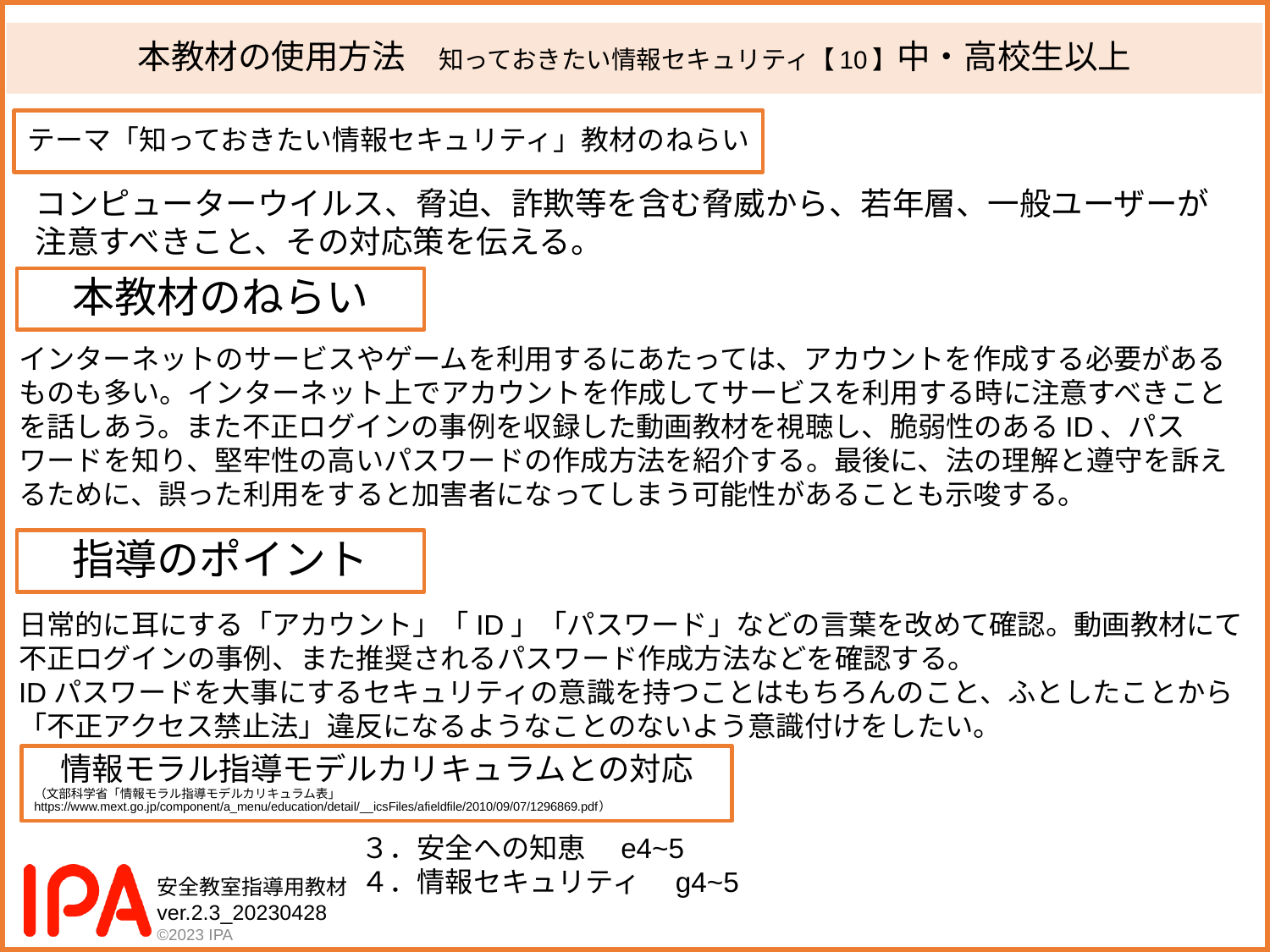

# 本教材の使用方法　知っておきたい情報セキュリティ【10】中・高校生以上
テーマ「知っておきたい情報セキュリティ」教材のねらい
コンピューターウイルス、脅迫、詐欺等を含む脅威から、若年層、一般ユーザーが
注意すべきこと、その対応策を伝える。
本教材のねらい
インターネットのサービスやゲームを利用するにあたっては、アカウントを作成する必要があるものも多い。インターネット上でアカウントを作成してサービスを利用する時に注意すべきことを話しあう。また不正ログインの事例を収録した動画教材を視聴し、脆弱性のあるID、パスワードを知り、堅牢性の高いパスワードの作成方法を紹介する。最後に、法の理解と遵守を訴えるために、誤った利用をすると加害者になってしまう可能性があることも示唆する。
指導のポイント
日常的に耳にする「アカウント」「ID」「パスワード」などの言葉を改めて確認。動画教材にて不正ログインの事例、また推奨されるパスワード作成方法などを確認する。
IDパスワードを大事にするセキュリティの意識を持つことはもちろんのこと、ふとしたことから「不正アクセス禁止法」違反になるようなことのないよう意識付けをしたい。

情報モラル指導モデルカリキュラムとの対応
（文部科学省「情報モラル指導モデルカリキュラム表」
https://www.mext.go.jp/component/a_menu/education/detail/__icsFiles/afieldfile/2010/09/07/1296869.pdf）
３．安全への知恵　e4~5
４．情報セキュリティ　g4~5